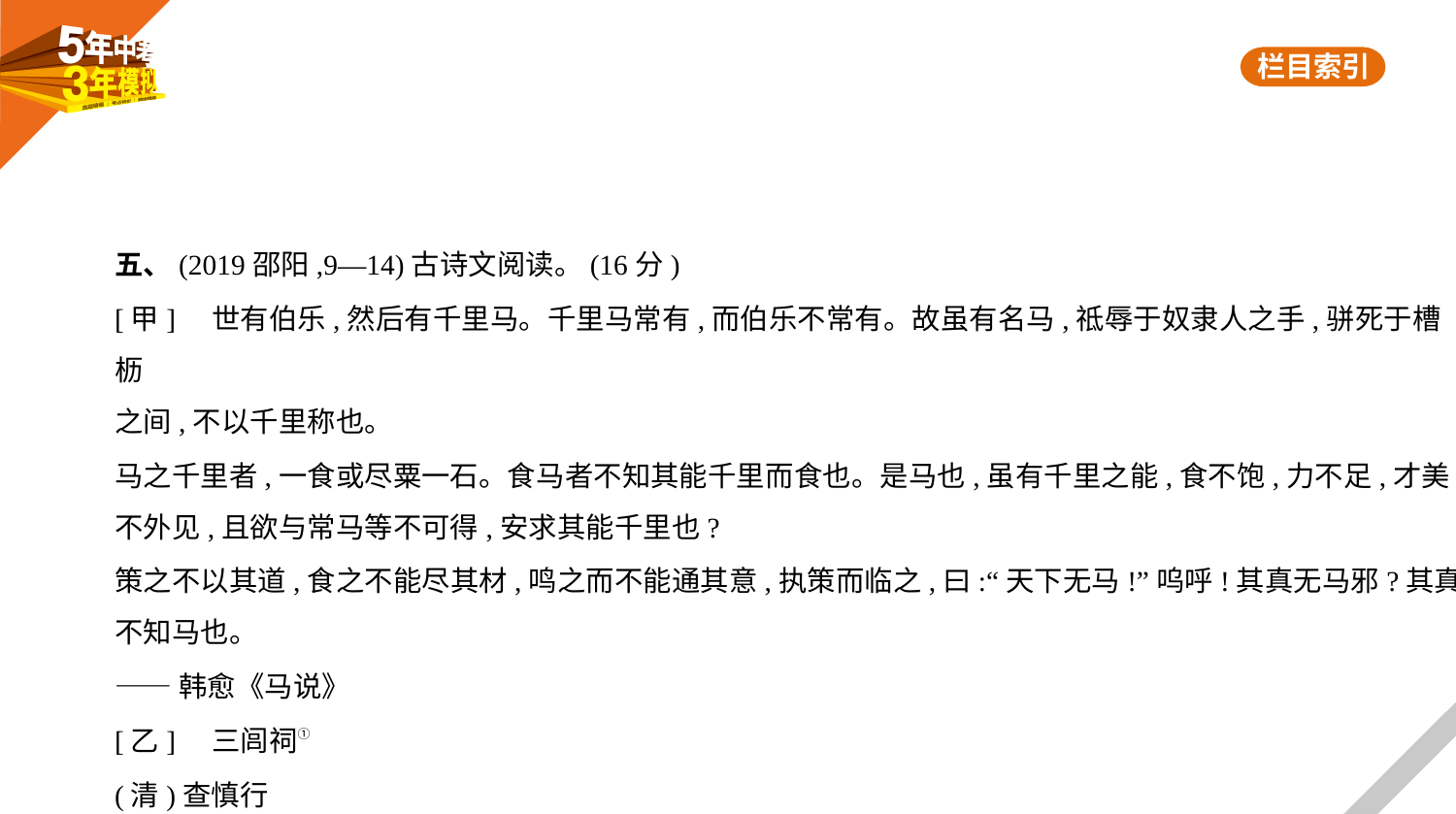

五、(2019邵阳,9—14)古诗文阅读。(16分)
[甲]    世有伯乐,然后有千里马。千里马常有,而伯乐不常有。故虽有名马,祗辱于奴隶人之手,骈死于槽枥
之间,不以千里称也。
马之千里者,一食或尽粟一石。食马者不知其能千里而食也。是马也,虽有千里之能,食不饱,力不足,才美
不外见,且欲与常马等不可得,安求其能千里也?
策之不以其道,食之不能尽其材,鸣之而不能通其意,执策而临之,曰:“天下无马!”呜呼!其真无马邪?其真
不知马也。
——韩愈《马说》
[乙]    三闾祠①
(清)查慎行